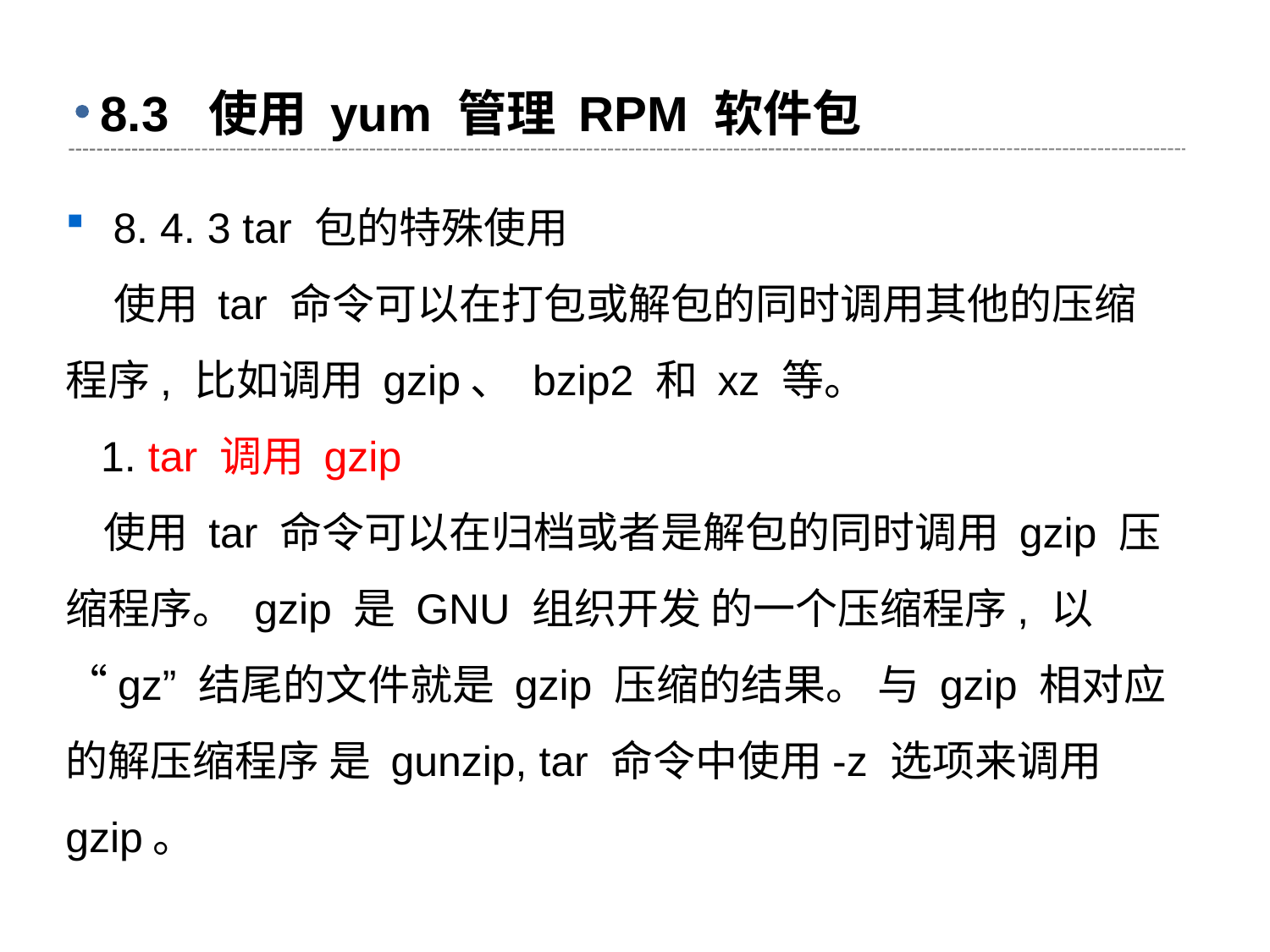

# 8.3  使用 yum 管理 RPM 软件包
8. 4. 3 tar 包的特殊使用
    使用 tar 命令可以在打包或解包的同时调用其他的压缩程序, 比如调用 gzip、 bzip2 和 xz 等。
   1. tar 调用 gzip
   使用 tar 命令可以在归档或者是解包的同时调用 gzip 压缩程序。 gzip 是 GNU 组织开发 的一个压缩程序, 以 “gz” 结尾的文件就是 gzip 压缩的结果。 与 gzip 相对应的解压缩程序 是 gunzip, tar 命令中使用-z 选项来调用 gzip。